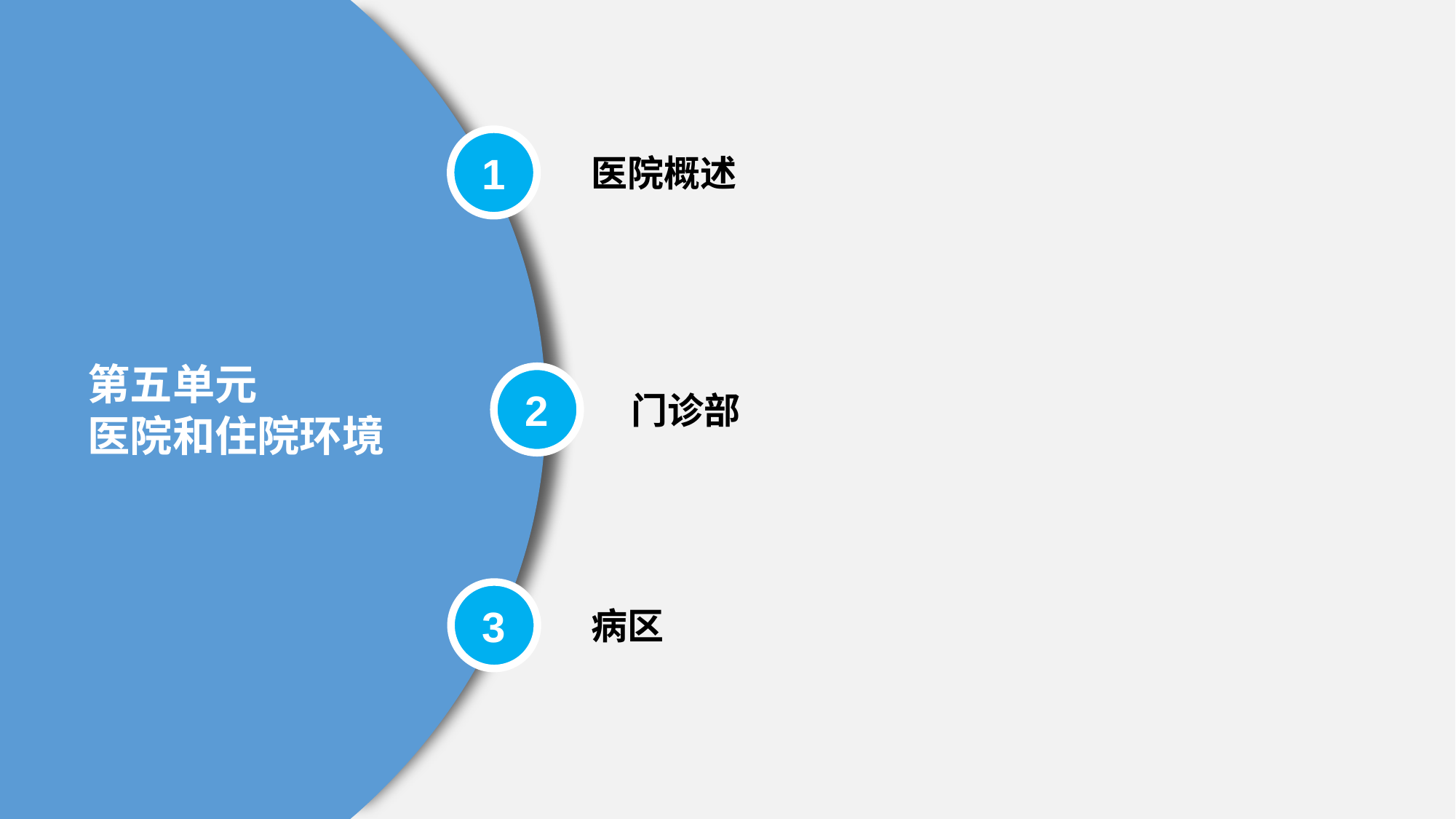

1
医院概述
第五单元
医院和住院环境
2
门诊部
3
病区